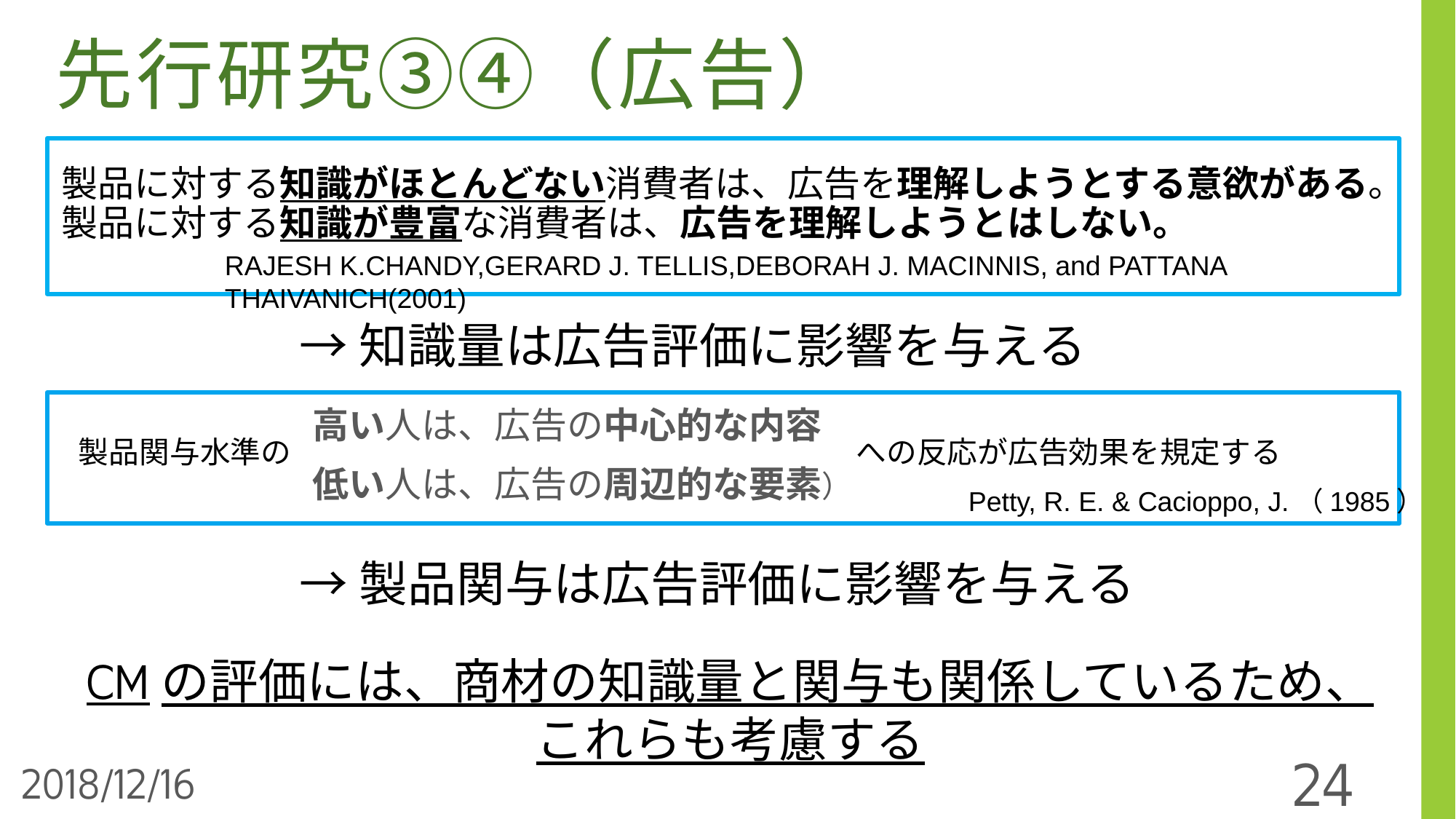

先行研究③④（広告）

製品に対する知識がほとんどない消費者は、広告を理解しようとする意欲がある。
製品に対する知識が豊富な消費者は、広告を理解しようとはしない。
RAJESH K.CHANDY,GERARD J. TELLIS,DEBORAH J. MACINNIS, and PATTANA THAIVANICH(2001)
→知識量は広告評価に影響を与える
　　　　　　　高い人は、広告の中心的な内容
　　　　　　　低い人は、広告の周辺的な要素）
製品関与水準の
への反応が広告効果を規定する
Petty, R. E. & Cacioppo, J.（1985）
→製品関与は広告評価に影響を与える
CMの評価には、商材の知識量と関与も関係しているため、これらも考慮する
2018/12/16
24